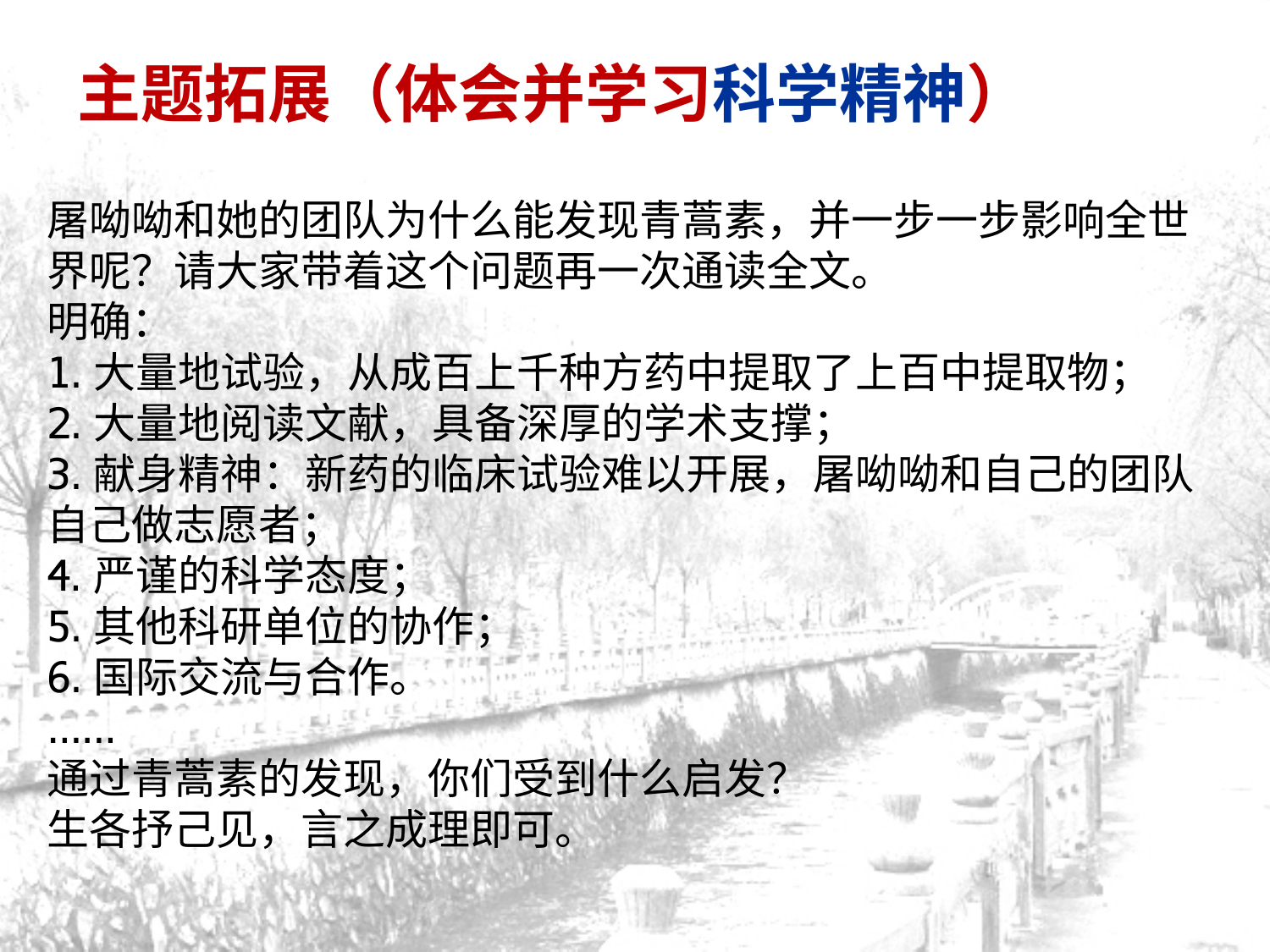

主题拓展（体会并学习科学精神）

屠呦呦和她的团队为什么能发现青蒿素，并一步一步影响全世界呢？请大家带着这个问题再一次通读全文。
明确：
1.大量地试验，从成百上千种方药中提取了上百中提取物；
2.大量地阅读文献，具备深厚的学术支撑；
3.献身精神：新药的临床试验难以开展，屠呦呦和自己的团队自己做志愿者；
4.严谨的科学态度；
5.其他科研单位的协作；
6.国际交流与合作。
……
通过青蒿素的发现，你们受到什么启发？
生各抒己见，言之成理即可。